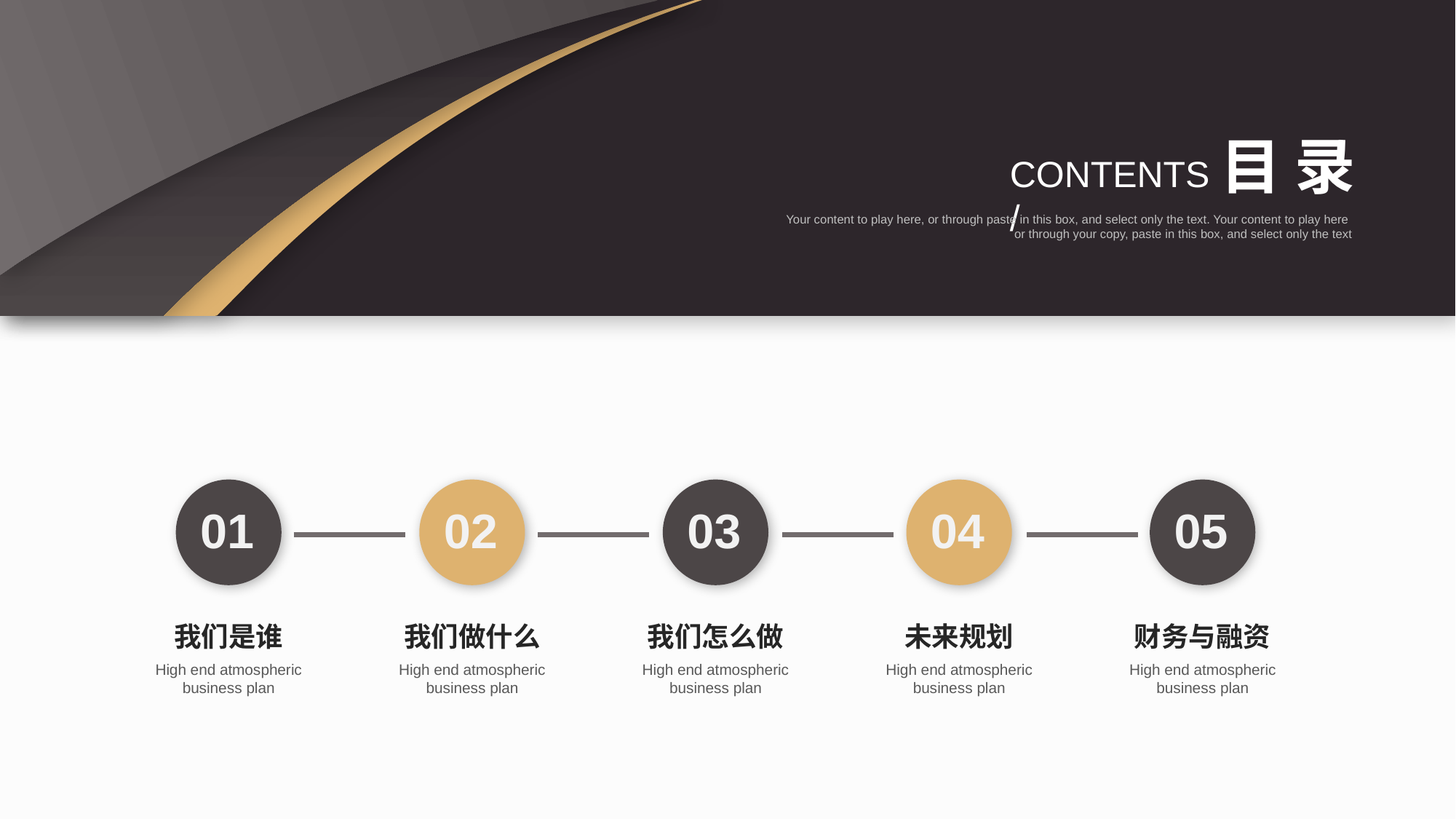

目 录
CONTENTS/
Your content to play here, or through paste in this box, and select only the text. Your content to play here
or through your copy, paste in this box, and select only the text

01
我们是谁
High end atmospheric business plan

02
我们做什么
High end atmospheric business plan

03
我们怎么做
High end atmospheric business plan

04
未来规划
High end atmospheric business plan

05
财务与融资
High end atmospheric business plan